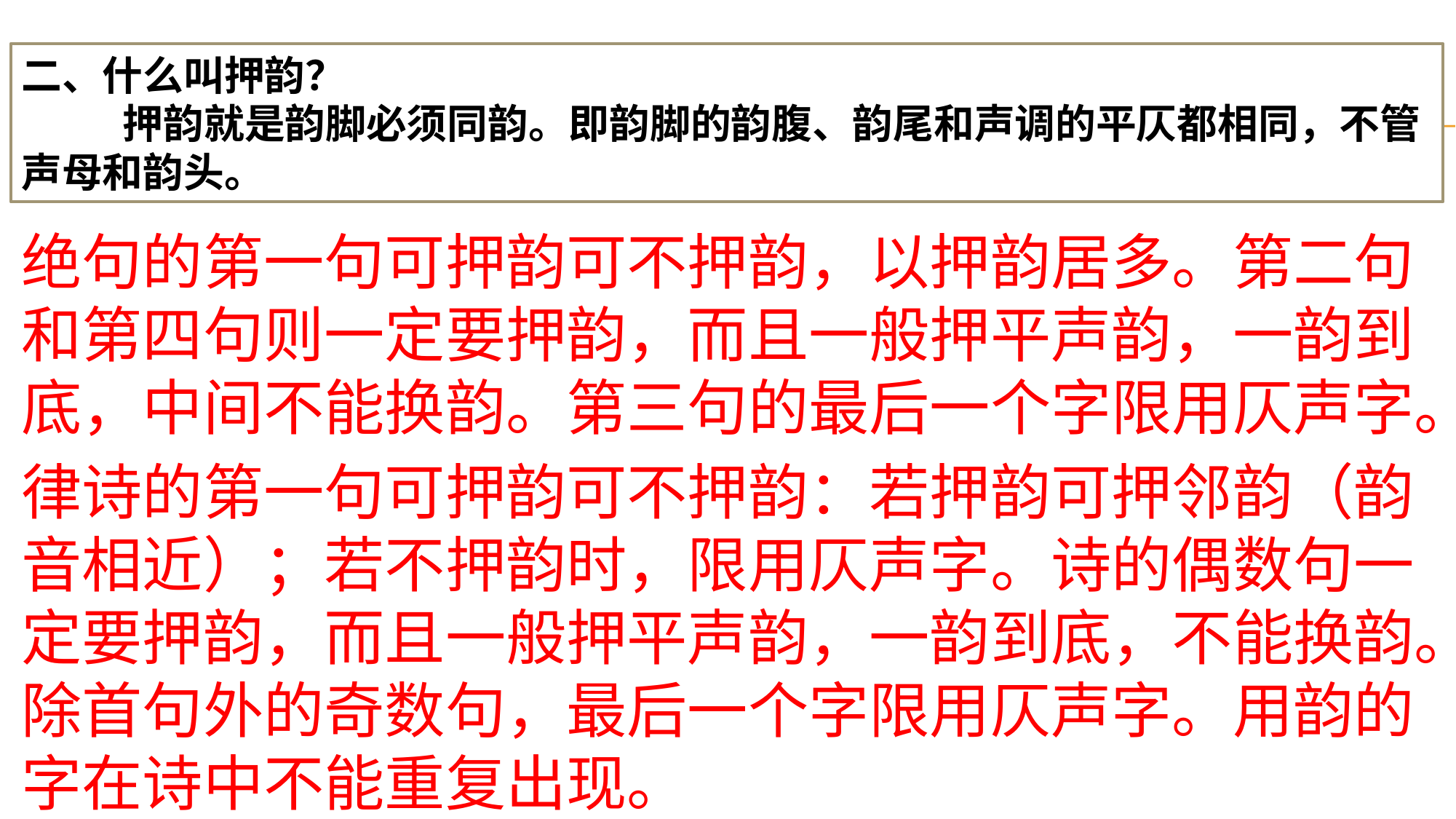

# 二、什么叫押韵？ 押韵就是韵脚必须同韵。即韵脚的韵腹、韵尾和声调的平仄都相同，不管声母和韵头。
绝句的第一句可押韵可不押韵，以押韵居多。第二句和第四句则一定要押韵，而且一般押平声韵，一韵到底，中间不能换韵。第三句的最后一个字限用仄声字。
律诗的第一句可押韵可不押韵：若押韵可押邻韵（韵音相近）；若不押韵时，限用仄声字。诗的偶数句一定要押韵，而且一般押平声韵，一韵到底，不能换韵。除首句外的奇数句，最后一个字限用仄声字。用韵的字在诗中不能重复出现。